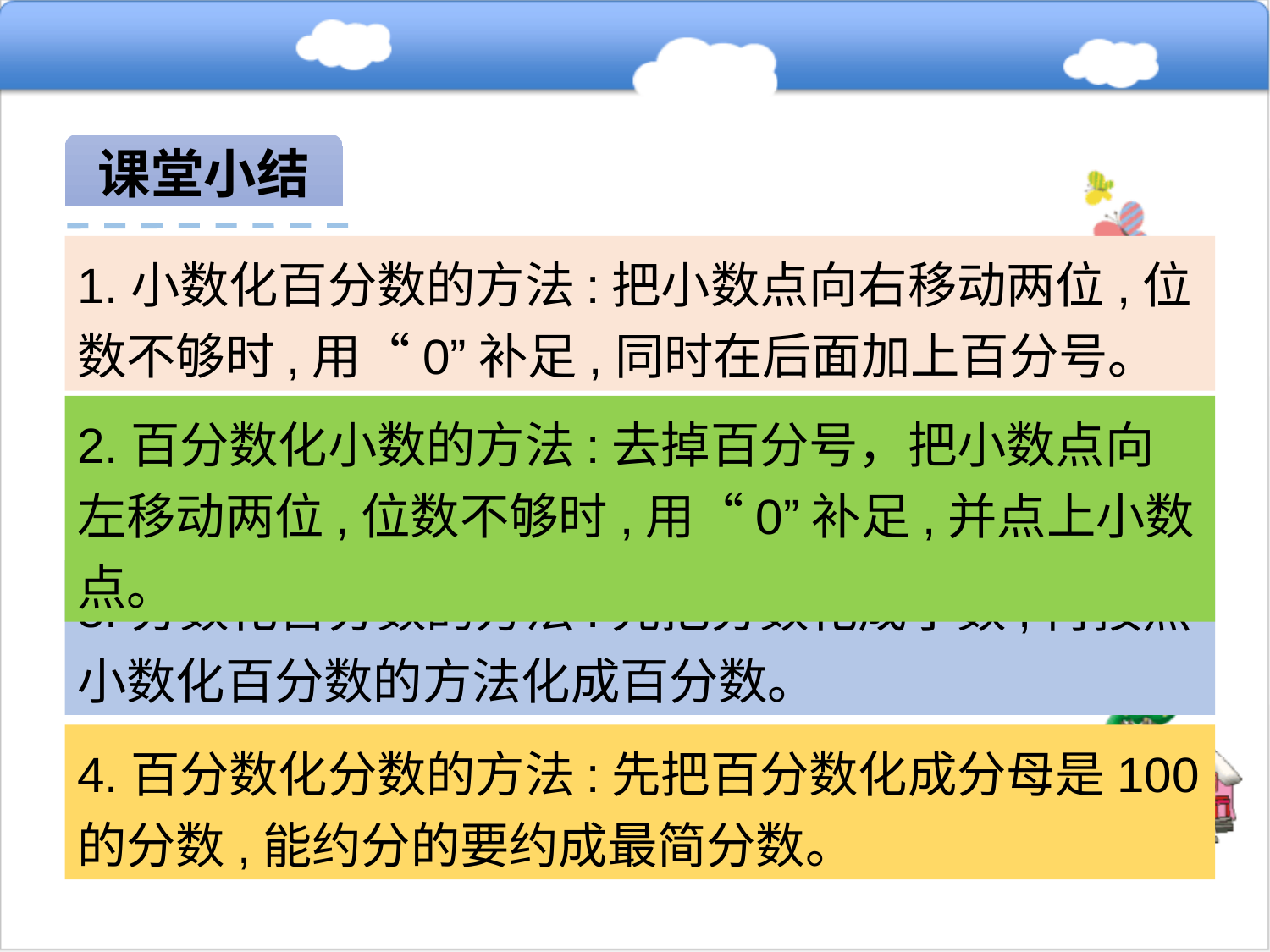

课堂小结
1.小数化百分数的方法:把小数点向右移动两位,位数不够时,用“0”补足,同时在后面加上百分号。
2.百分数化小数的方法:去掉百分号，把小数点向左移动两位,位数不够时,用“0”补足,并点上小数点。
3.分数化百分数的方法:先把分数化成小数,再按照小数化百分数的方法化成百分数。
4.百分数化分数的方法:先把百分数化成分母是100的分数,能约分的要约成最简分数。